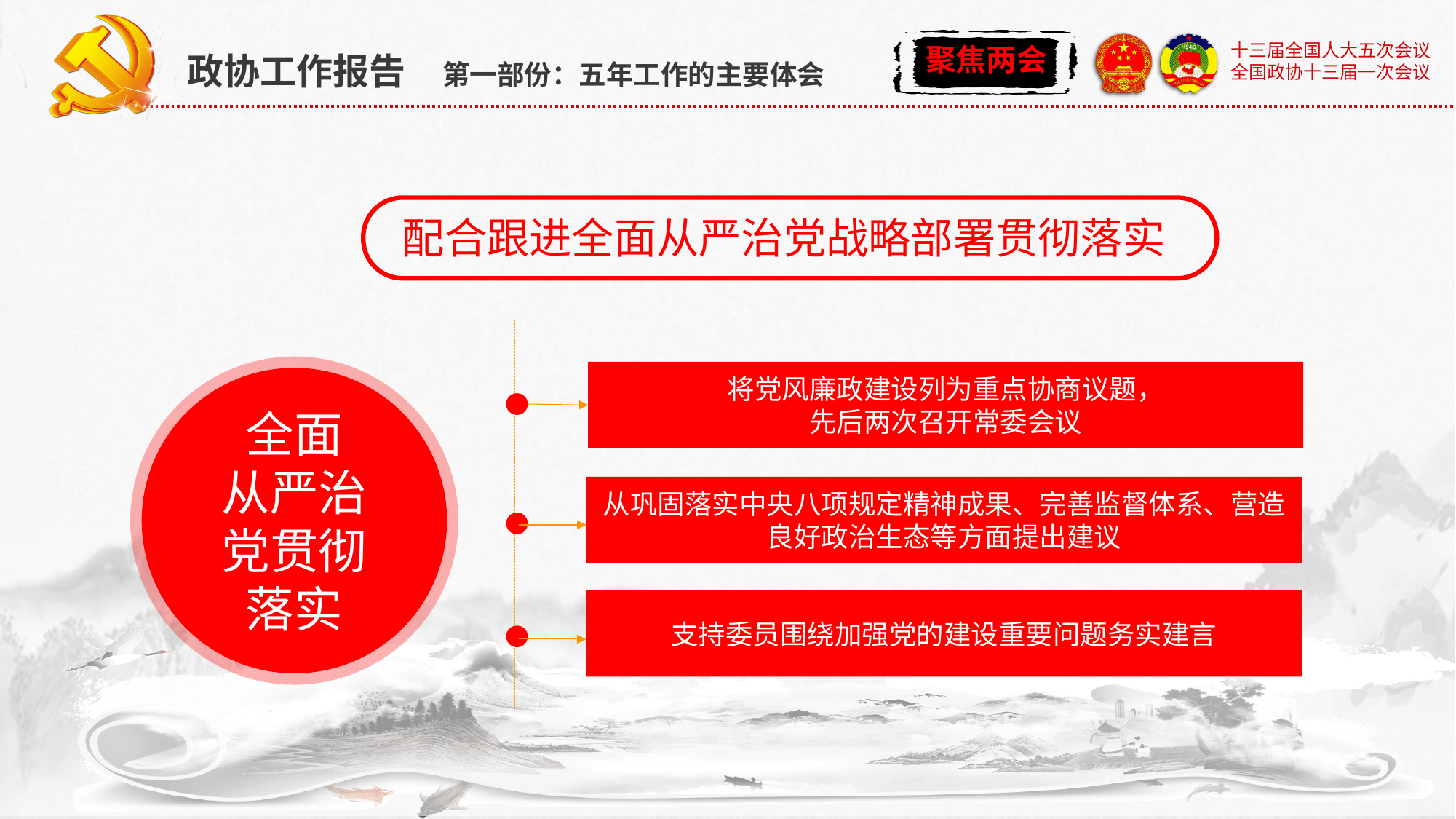

政协工作报告  第一部份：五年工作的主要体会

配合跟进全面从严治党战略部署贯彻落实
将党风廉政建设列为重点协商议题，
先后两次召开常委会议
全面
从严治党贯彻落实

从巩固落实中央八项规定精神成果、完善监督体系、营造良好政治生态等方面提出建议

支持委员围绕加强党的建设重要问题务实建言